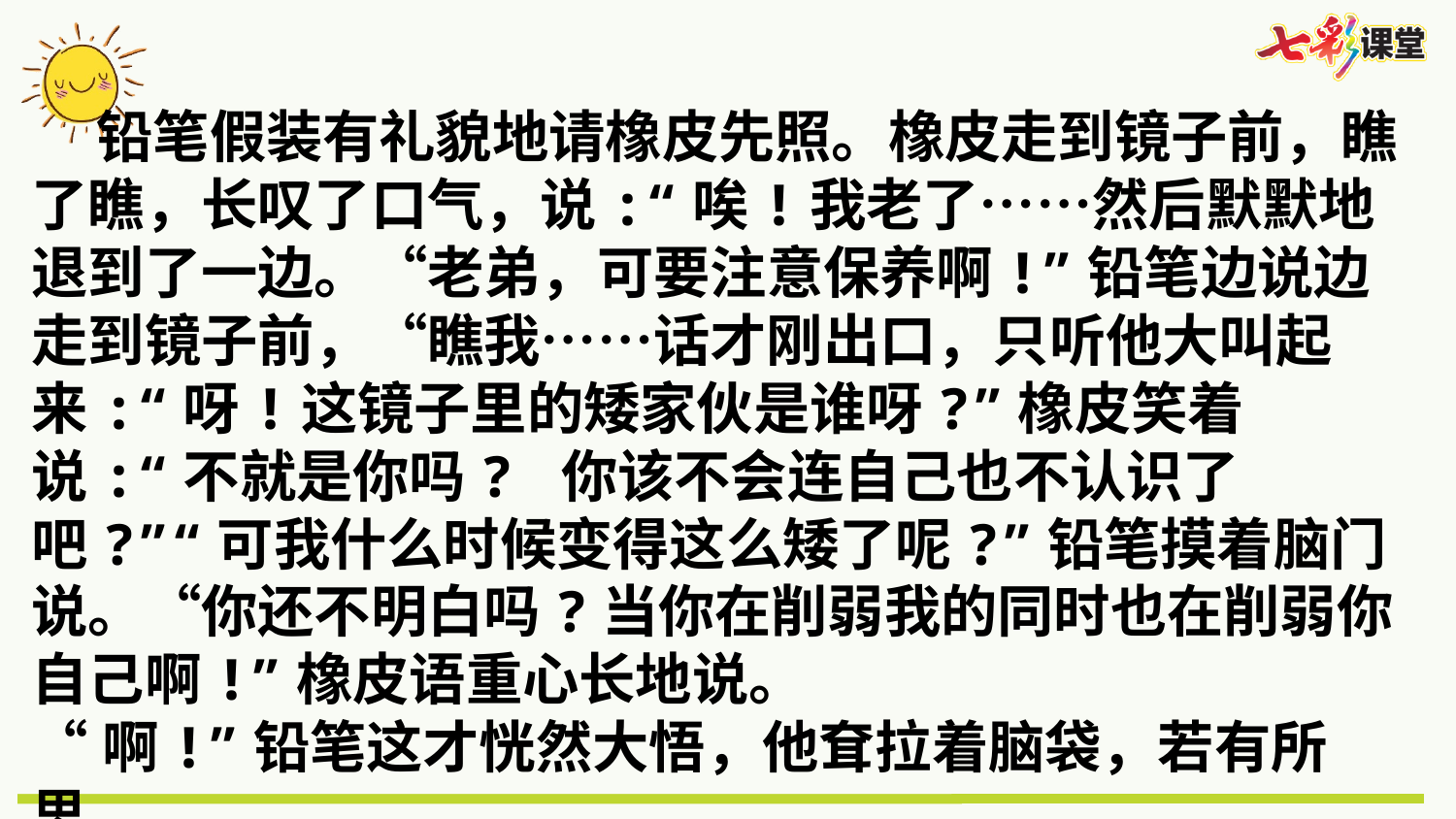

铅笔假装有礼貌地请橡皮先照。橡皮走到镜子前，瞧了瞧，长叹了口气，说:“唉!我老了……然后默默地退到了一边。“老弟，可要注意保养啊!”铅笔边说边走到镜子前，“瞧我……话才刚出口，只听他大叫起来:“呀!这镜子里的矮家伙是谁呀?”橡皮笑着说:“不就是你吗? 你该不会连自己也不认识了吧?”“可我什么时候变得这么矮了呢?”铅笔摸着脑门说。“你还不明白吗?当你在削弱我的同时也在削弱你自己啊!”橡皮语重心长地说。
“啊!”铅笔这才恍然大悟，他耷拉着脑袋，若有所思。